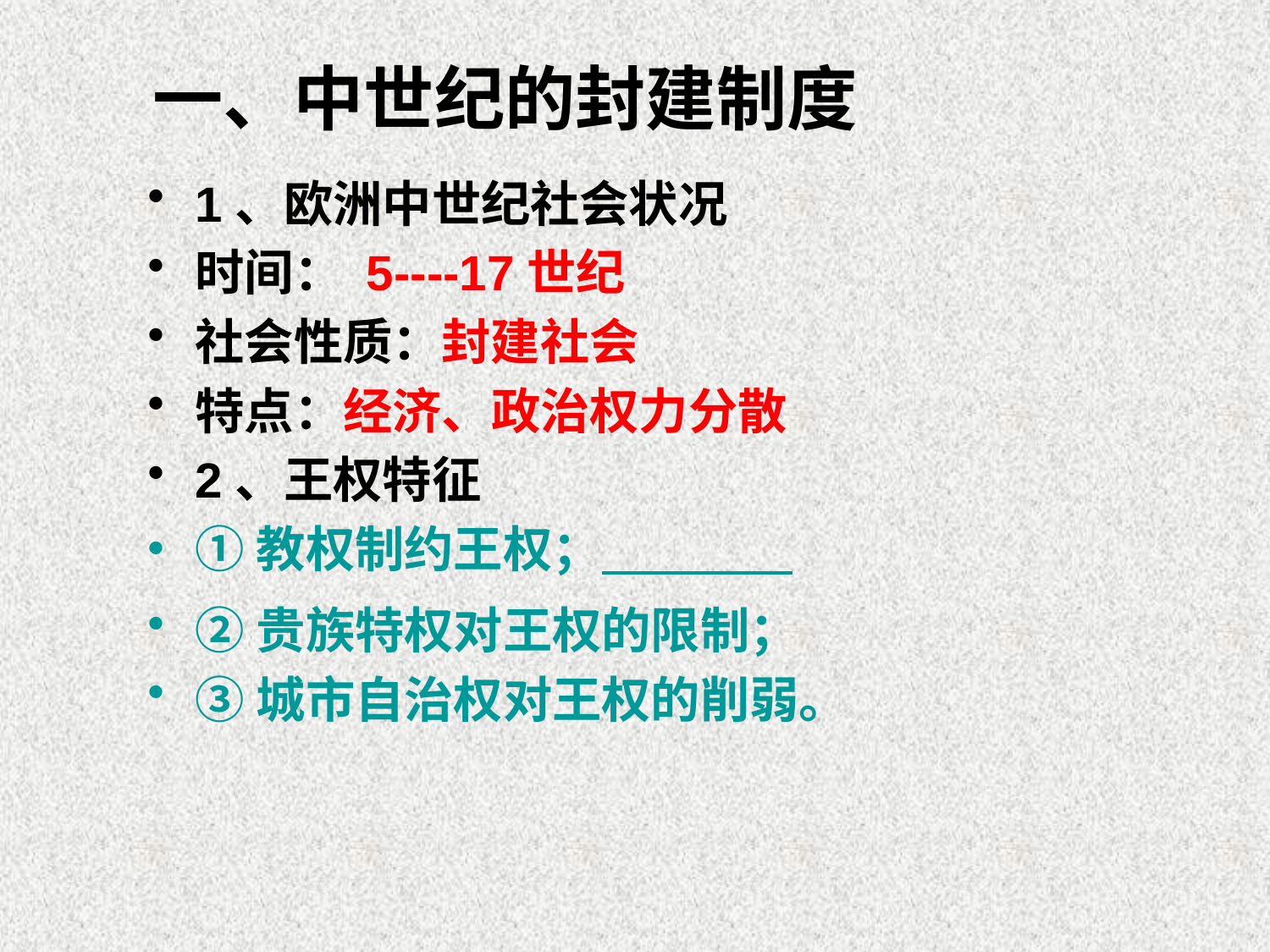

# 一、中世纪的封建制度
1、欧洲中世纪社会状况
时间： 5----17世纪
社会性质：封建社会
特点：经济、政治权力分散
2、王权特征
①教权制约王权；
②贵族特权对王权的限制；
③城市自治权对王权的削弱。